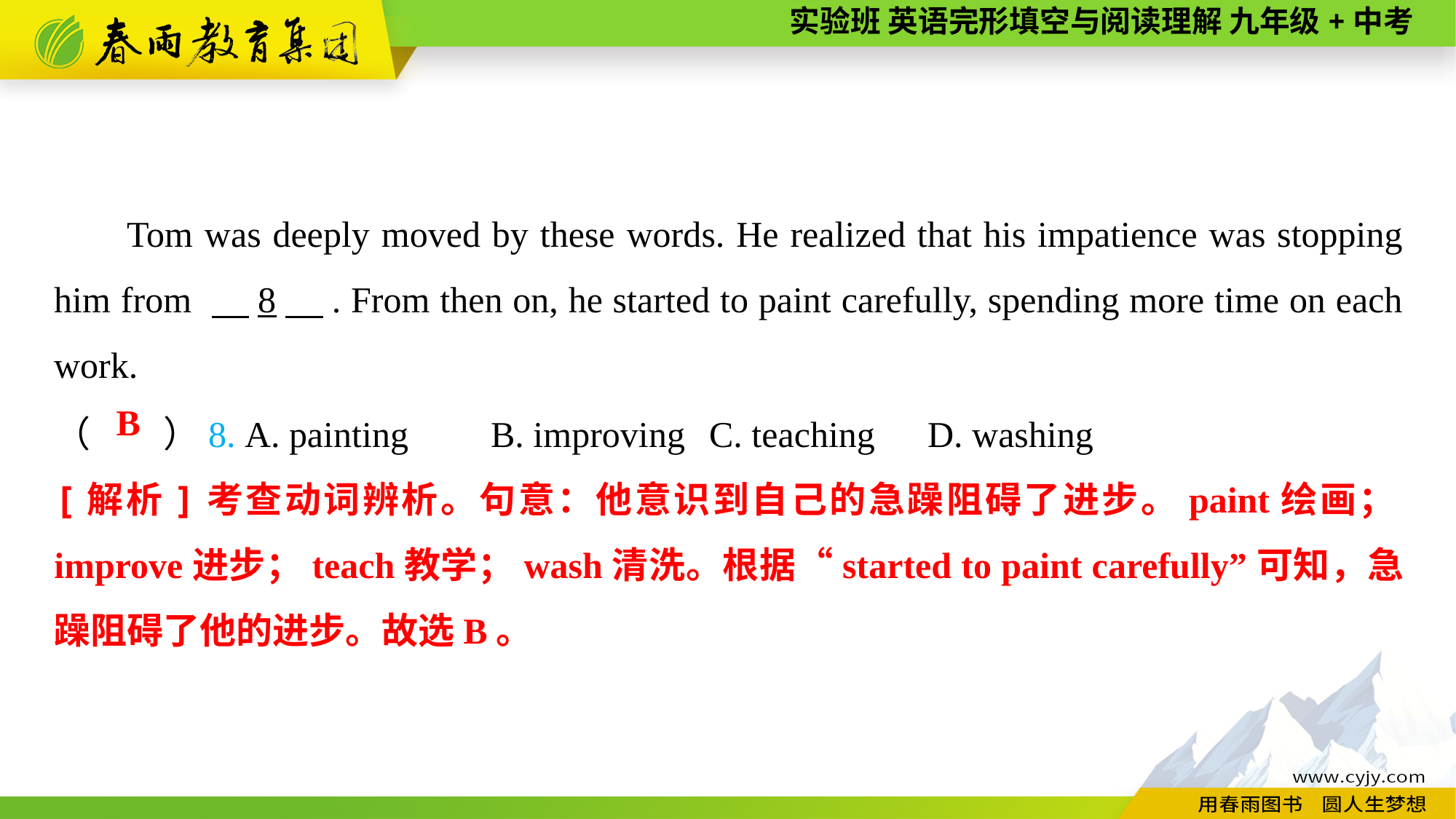

Tom was deeply moved by these words. He realized that his impatience was stopping him from 　8　. From then on, he started to paint carefully, spending more time on each work.
（　　）8. A. painting	B. improving	C. teaching	D. washing
B
[解析]考查动词辨析。句意：他意识到自己的急躁阻碍了进步。paint绘画；improve进步；teach教学；wash清洗。根据“started to paint carefully”可知，急躁阻碍了他的进步。故选B。